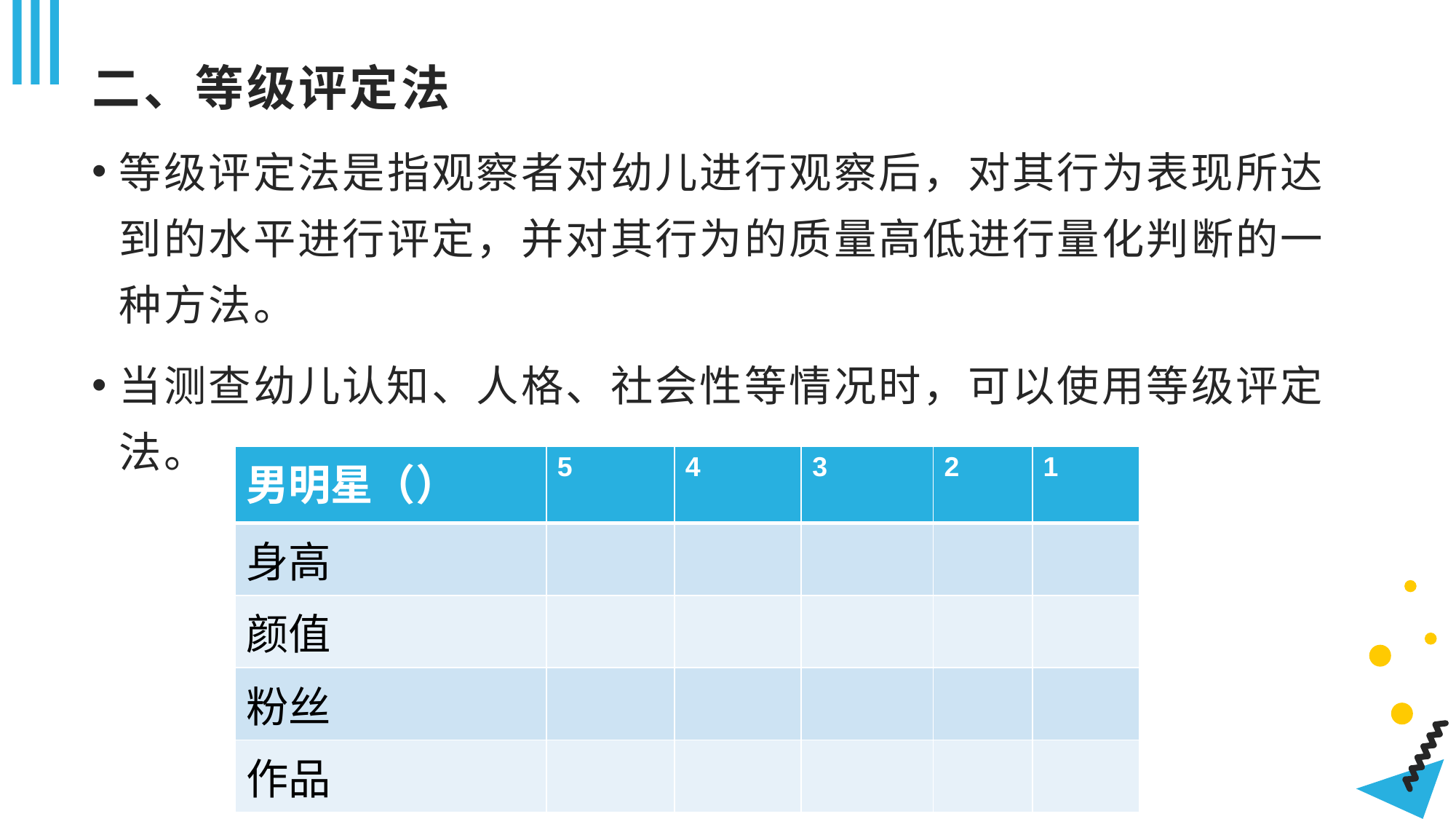

# 二、等级评定法
等级评定法是指观察者对幼儿进行观察后，对其行为表现所达到的水平进行评定，并对其行为的质量高低进行量化判断的一种方法。
当测查幼儿认知、人格、社会性等情况时，可以使用等级评定法。
| 男明星（） | 5 | 4 | 3 | 2 | 1 |
| --- | --- | --- | --- | --- | --- |
| 身高 |  |  |  |  |  |
| 颜值 |  |  |  |  |  |
| 粉丝 |  |  |  |  |  |
| 作品 |  |  |  |  |  |